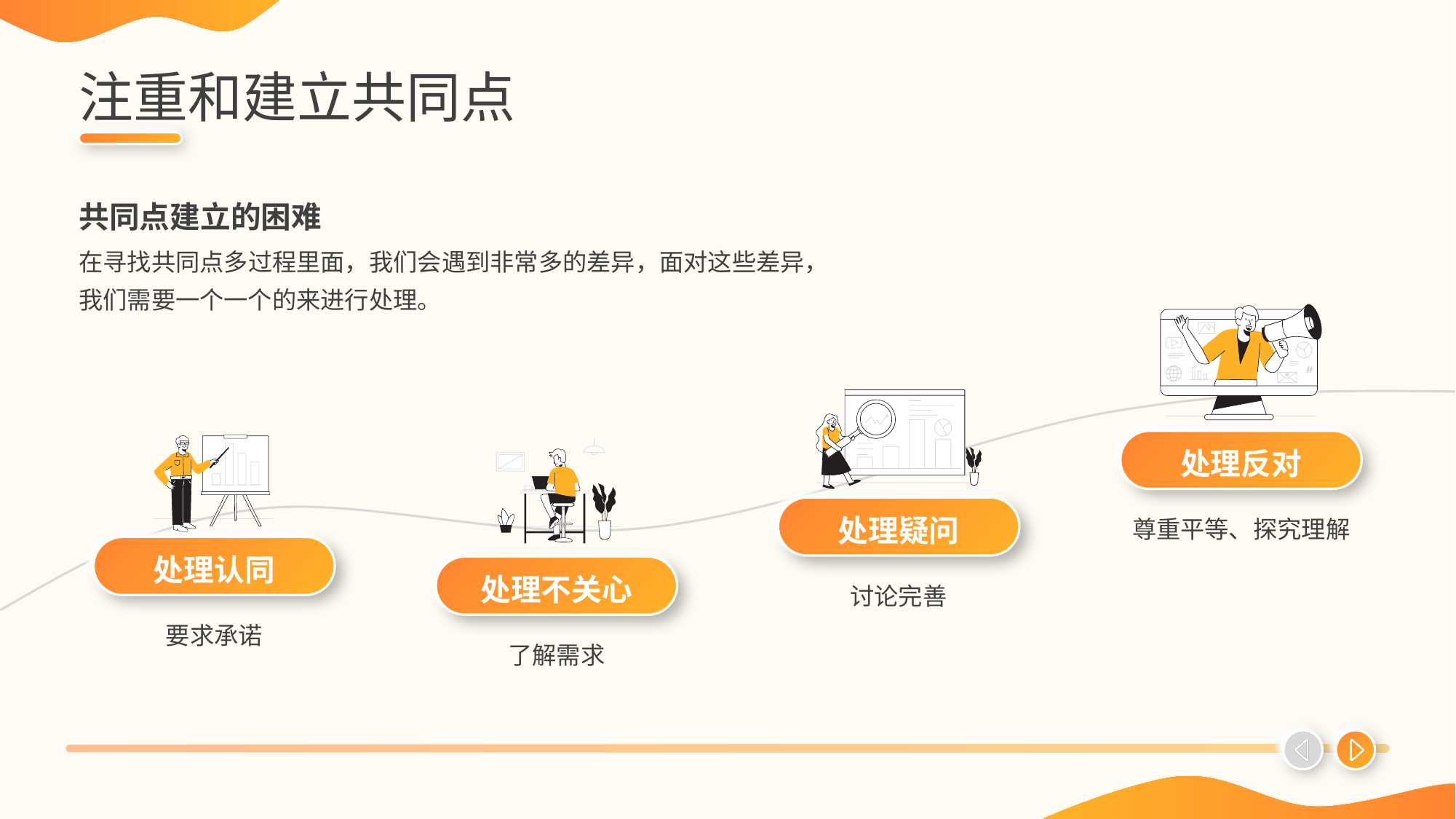

# 注重和建立共同点
共同点建立的困难
在寻找共同点多过程里面，我们会遇到非常多的差异，面对这些差异，我们需要一个一个的来进行处理。

处理反对

处理疑问
尊重平等、探究理解

处理认同

处理不关心
讨论完善
要求承诺
了解需求